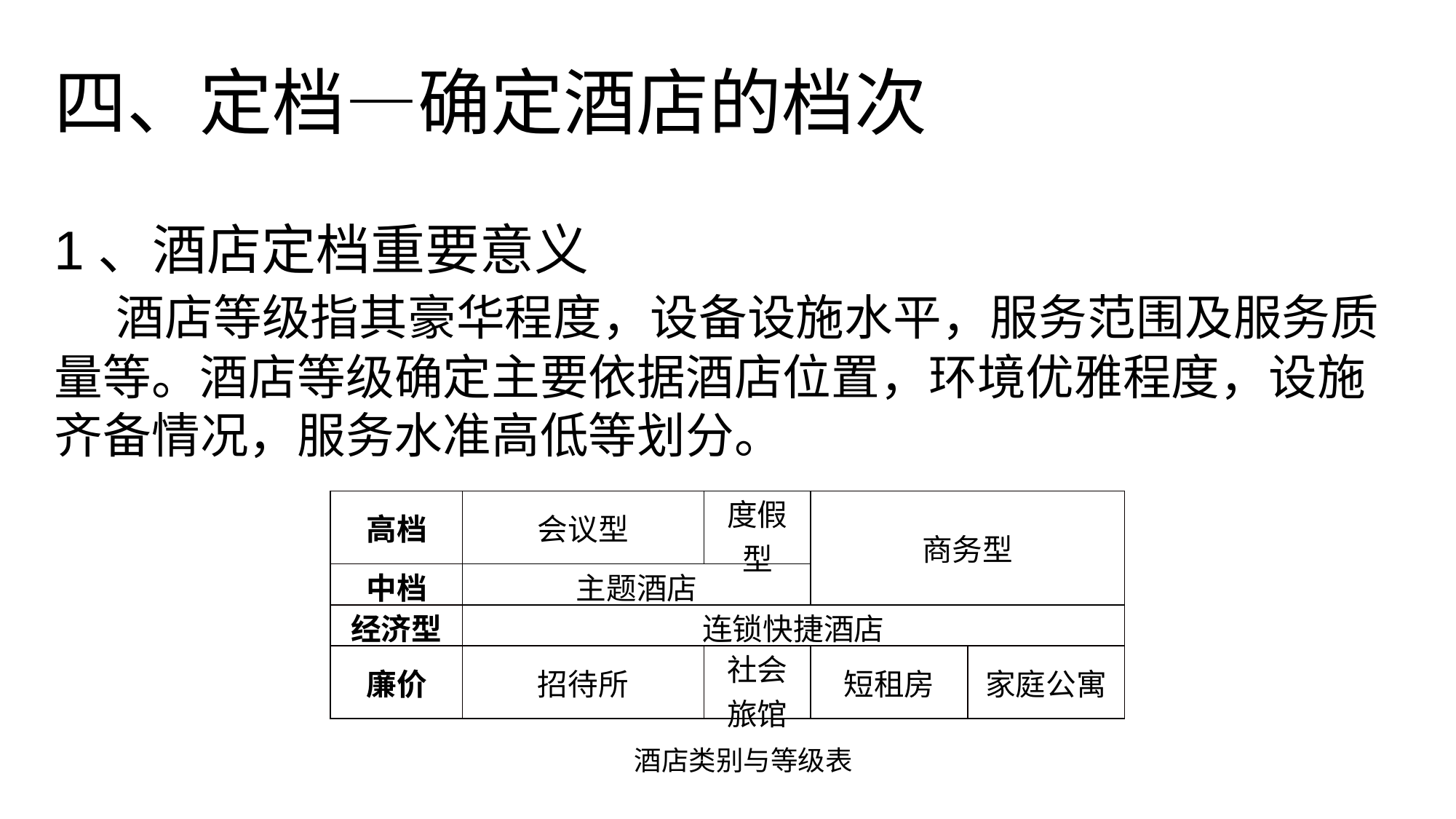

四、定档—确定酒店的档次
1、酒店定档重要意义
    酒店等级指其豪华程度，设备设施水平，服务范围及服务质量等。酒店等级确定主要依据酒店位置，环境优雅程度，设施齐备情况，服务水准高低等划分。
| 高档 | 会议型 | 度假型 | 商务型 |  |
| --- | --- | --- | --- | --- |
| 中档 | 主题酒店 |  |  |  |
| 经济型 | 连锁快捷酒店 |  |  |  |
| 廉价 | 招待所 | 社会旅馆 | 短租房 | 家庭公寓 |
酒店类别与等级表